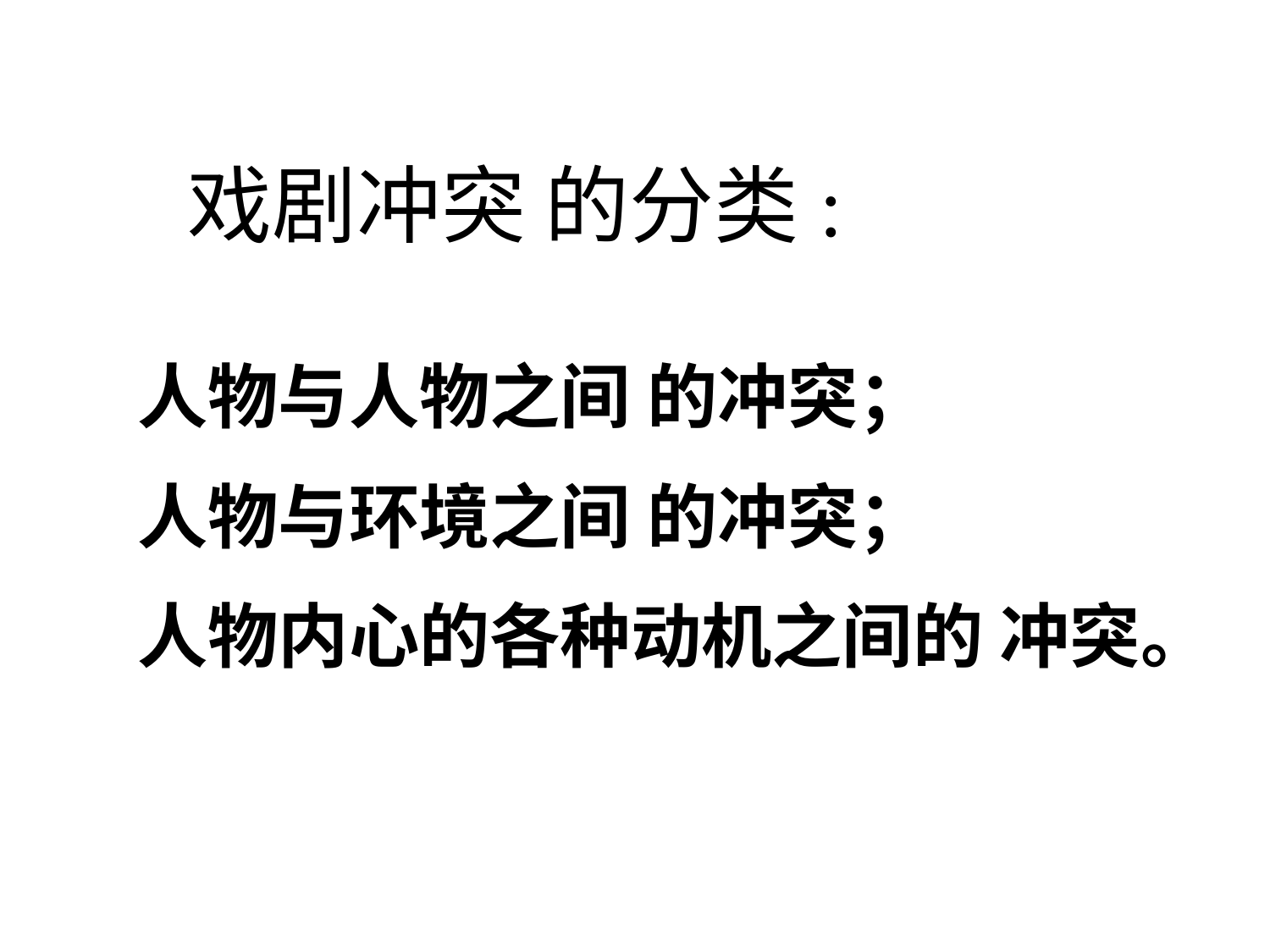

戏剧冲突 的分类:
人物与人物之间 的冲突；
人物与环境之间 的冲突；
人物内心的各种动机之间的 冲突。